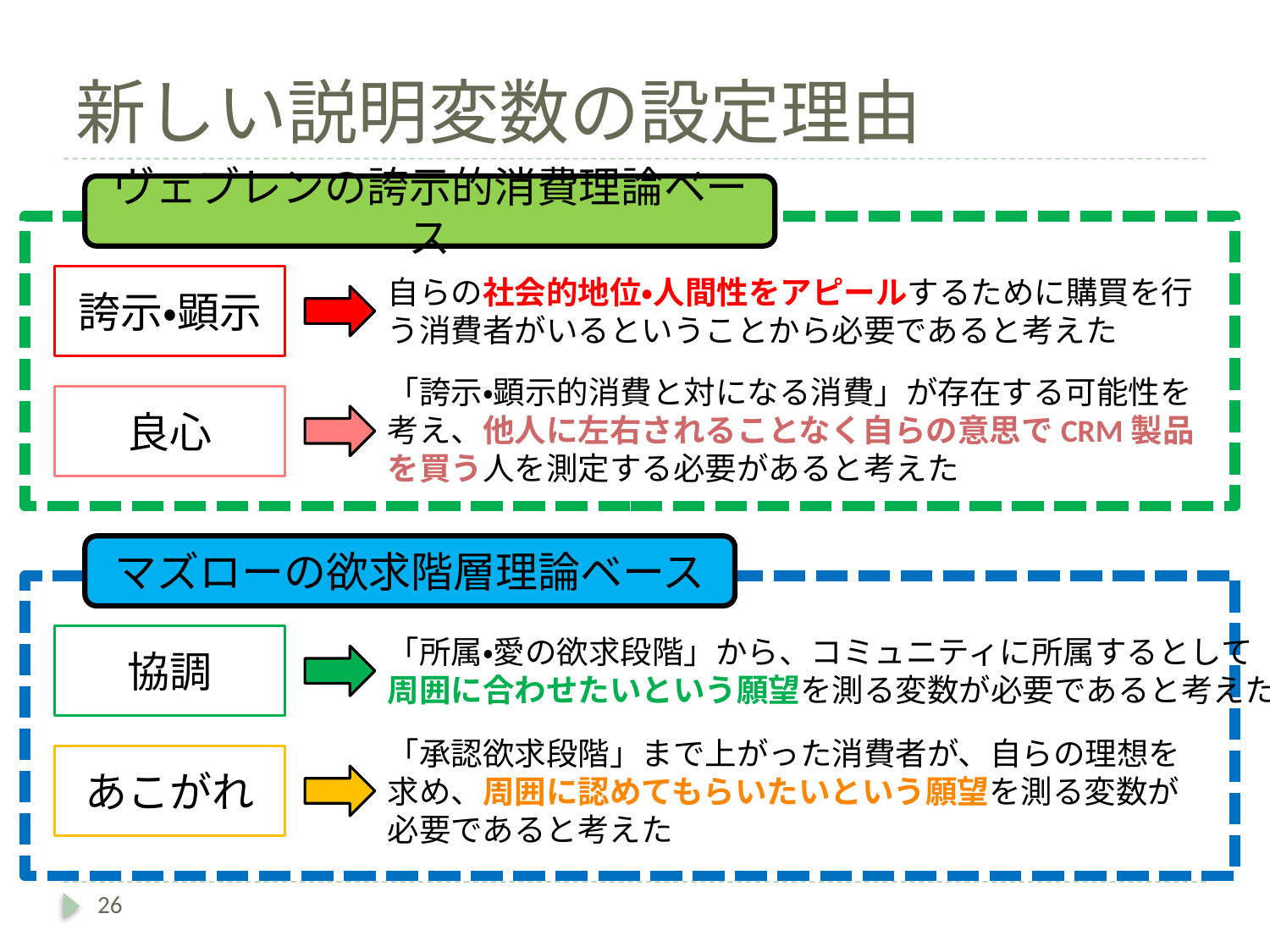

# 新しい説明変数の設定理由
ヴェブレンの誇示的消費理論ベース
Ｃｖｃ
誇示・顕示
自らの社会的地位・人間性をアピールするために購買を行う消費者がいるということから必要であると考えた

「誇示・顕示的消費と対になる消費」が存在する可能性を考え、他人に左右されることなく自らの意思でCRM製品を買う人を測定する必要があると考えた
良心

マズローの欲求階層理論ベース
Ｃｖｃ
協調
「所属・愛の欲求段階」から、コミュニティに所属するとして
周囲に合わせたいという願望を測る変数が必要であると考えた

「承認欲求段階」まで上がった消費者が、自らの理想を求め、周囲に認めてもらいたいという願望を測る変数が必要であると考えた
あこがれ

26